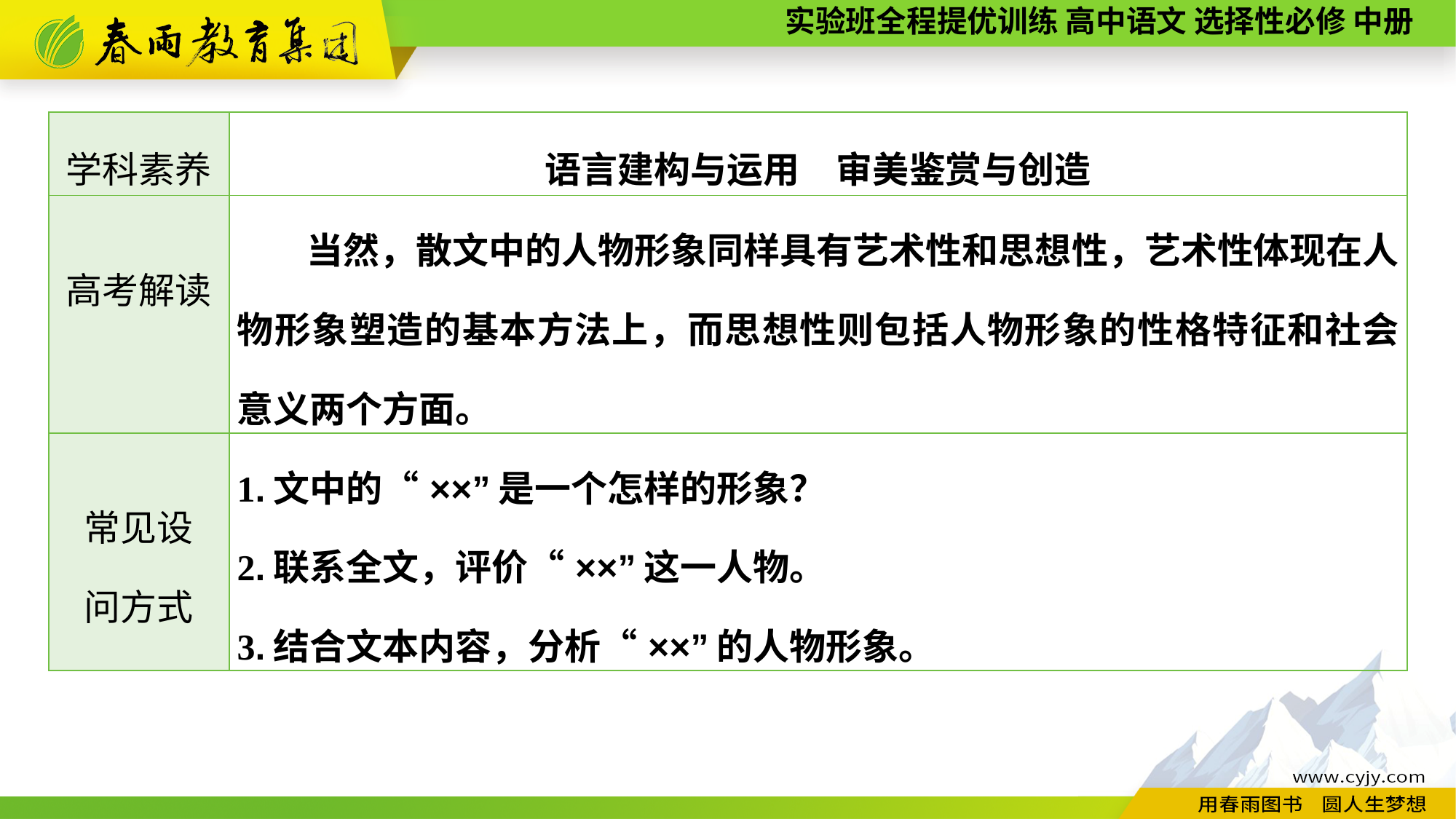

| 学科素养 | 语言建构与运用　审美鉴赏与创造 |
| --- | --- |
| 高考解读 | 当然，散文中的人物形象同样具有艺术性和思想性，艺术性体现在人物形象塑造的基本方法上，而思想性则包括人物形象的性格特征和社会意义两个方面。 |
| 常见设 问方式 | 1.文中的“××”是一个怎样的形象？ 2.联系全文，评价“××”这一人物。 3.结合文本内容，分析“××”的人物形象。 |